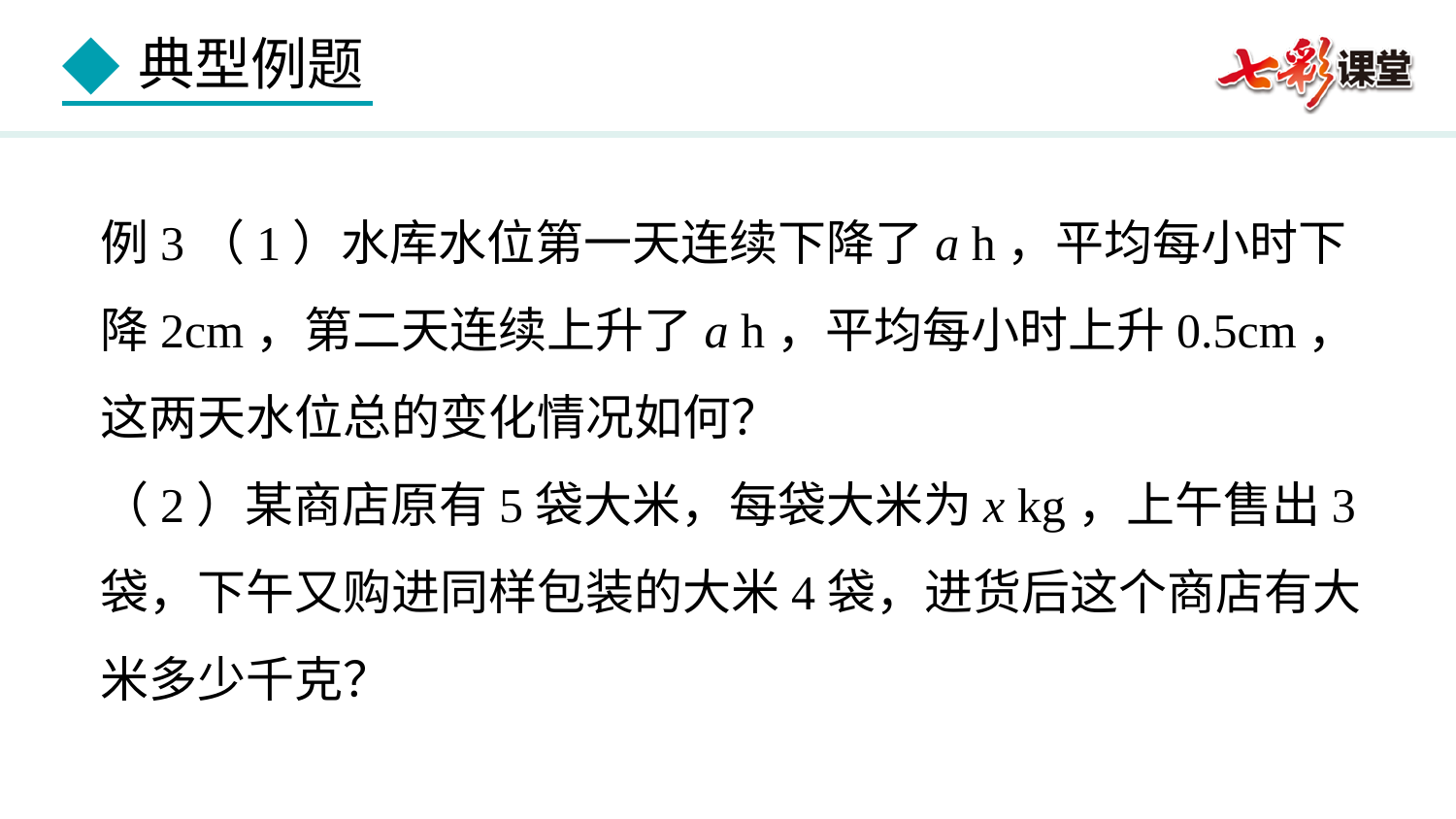

例3（1）水库水位第一天连续下降了a h，平均每小时下降2cm，第二天连续上升了a h，平均每小时上升0.5cm，这两天水位总的变化情况如何？
（2）某商店原有5袋大米，每袋大米为x kg，上午售出3袋，下午又购进同样包装的大米4袋，进货后这个商店有大米多少千克？